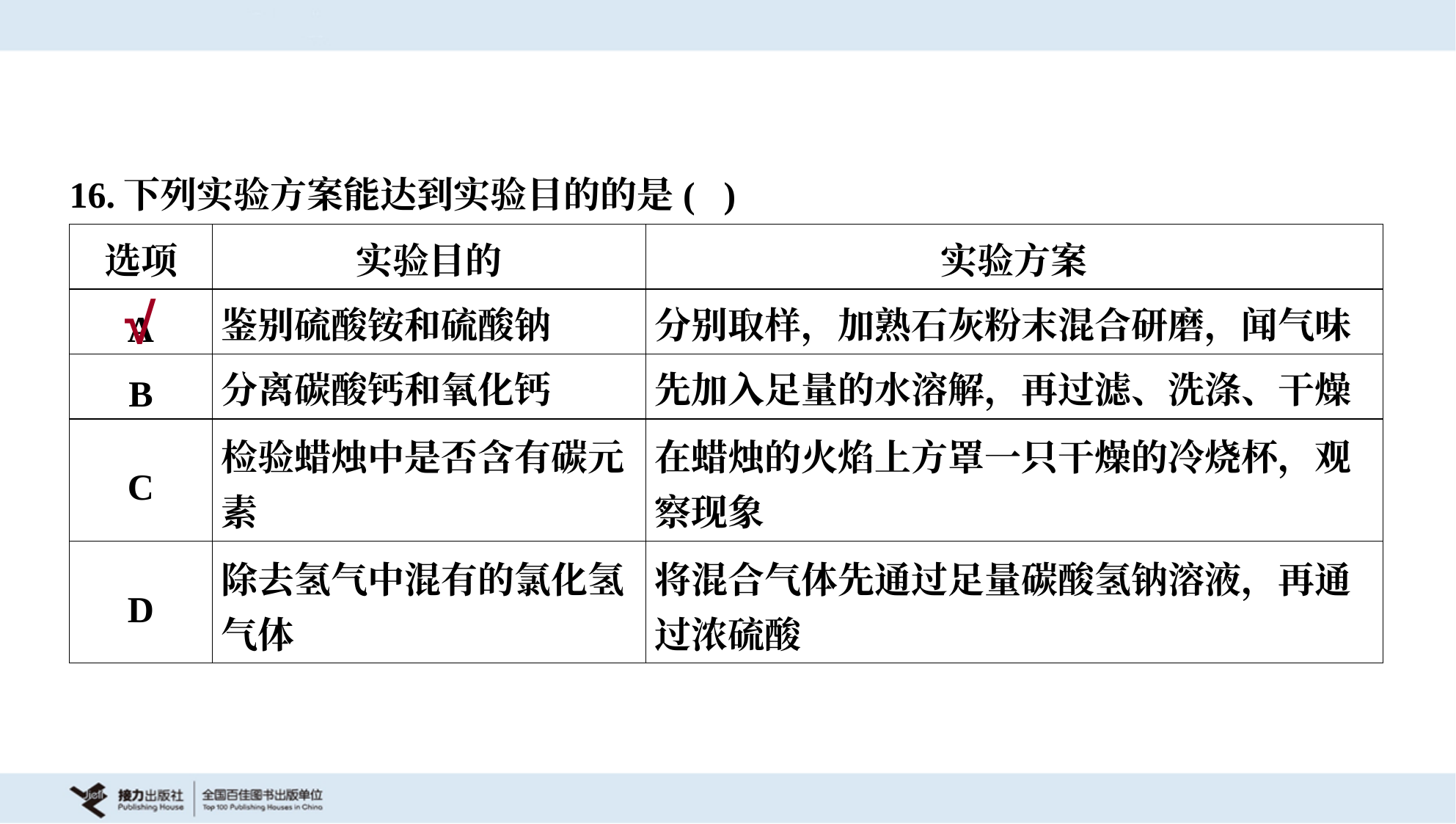

16.下列实验方案能达到实验目的的是(   )
| 选项 | 实验目的 | 实验方案 |
| --- | --- | --- |
| A | 鉴别硫酸铵和硫酸钠 | 分别取样，加熟石灰粉末混合研磨，闻气味 |
| B | 分离碳酸钙和氧化钙 | 先加入足量的水溶解，再过滤、洗涤、干燥 |
| C | 检验蜡烛中是否含有碳元 素 | 在蜡烛的火焰上方罩一只干燥的冷烧杯，观 察现象 |
| D | 除去氢气中混有的氯化氢 气体 | 将混合气体先通过足量碳酸氢钠溶液，再通 过浓硫酸 |
√